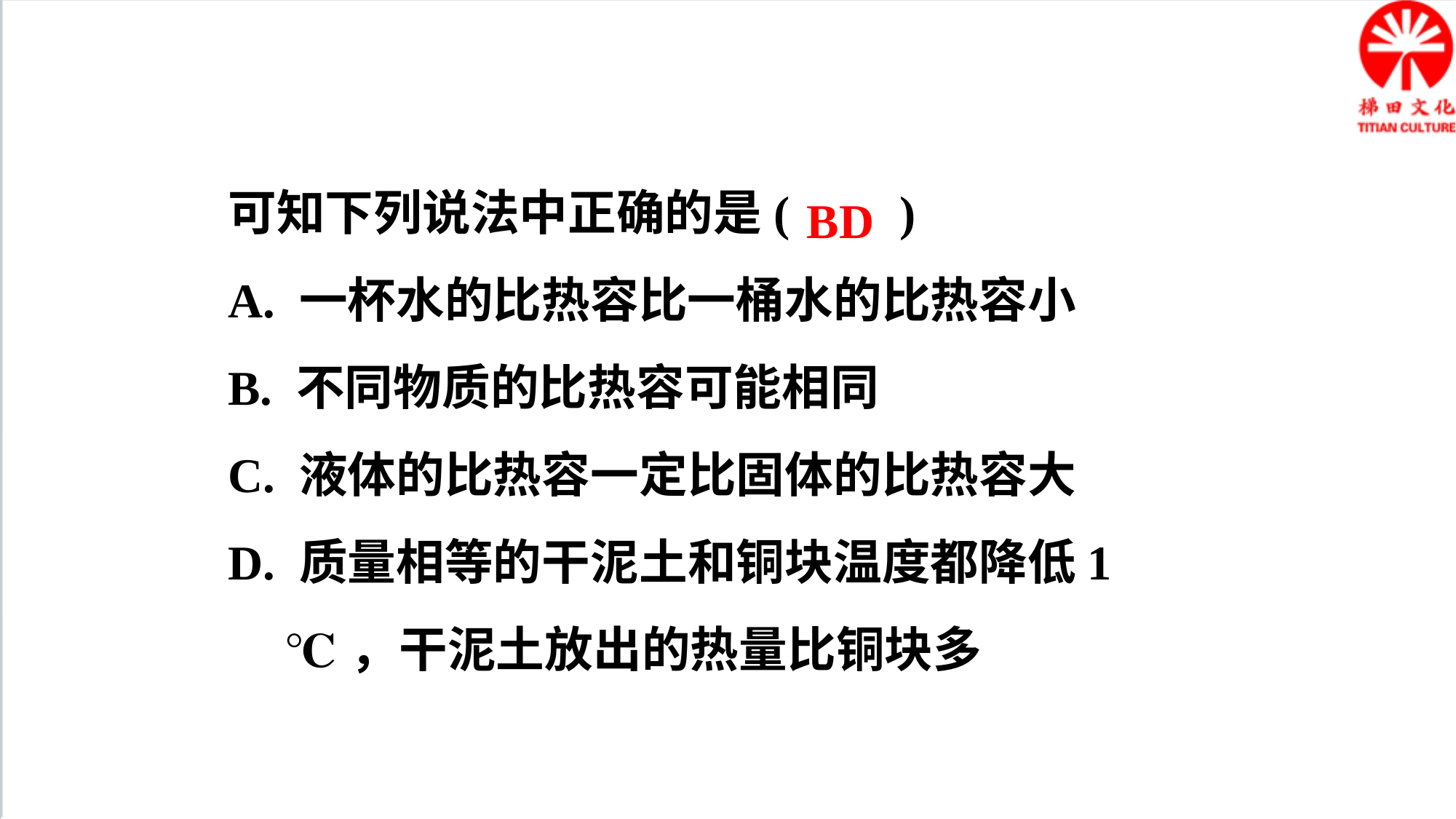

可知下列说法中正确的是(         )
A. 一杯水的比热容比一桶水的比热容小
B. 不同物质的比热容可能相同
C. 液体的比热容一定比固体的比热容大
D. 质量相等的干泥土和铜块温度都降低1 ℃，干泥土放出的热量比铜块多
BD